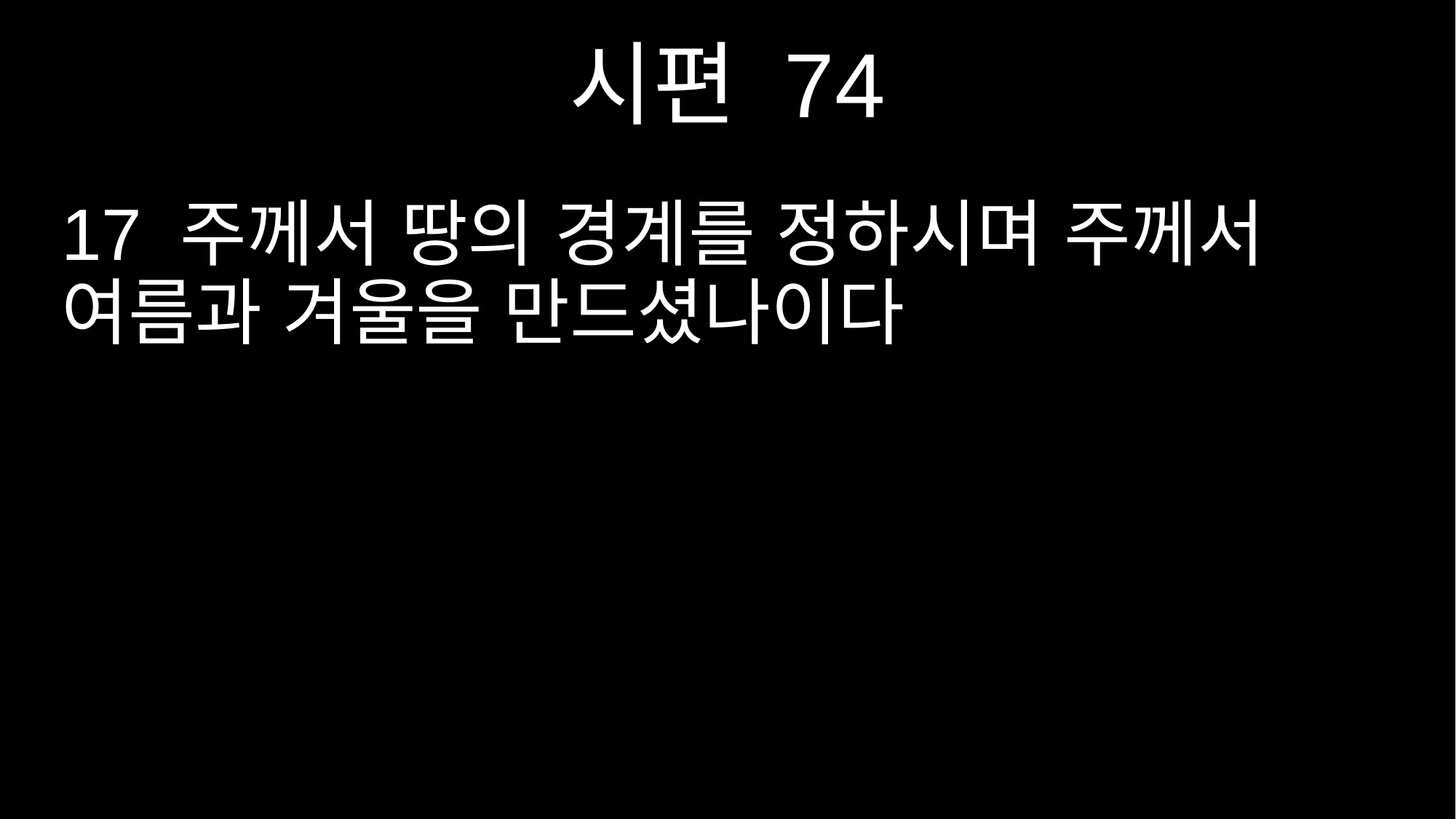

시편 74
17 주께서 땅의 경계를 정하시며 주께서 여름과 겨울을 만드셨나이다